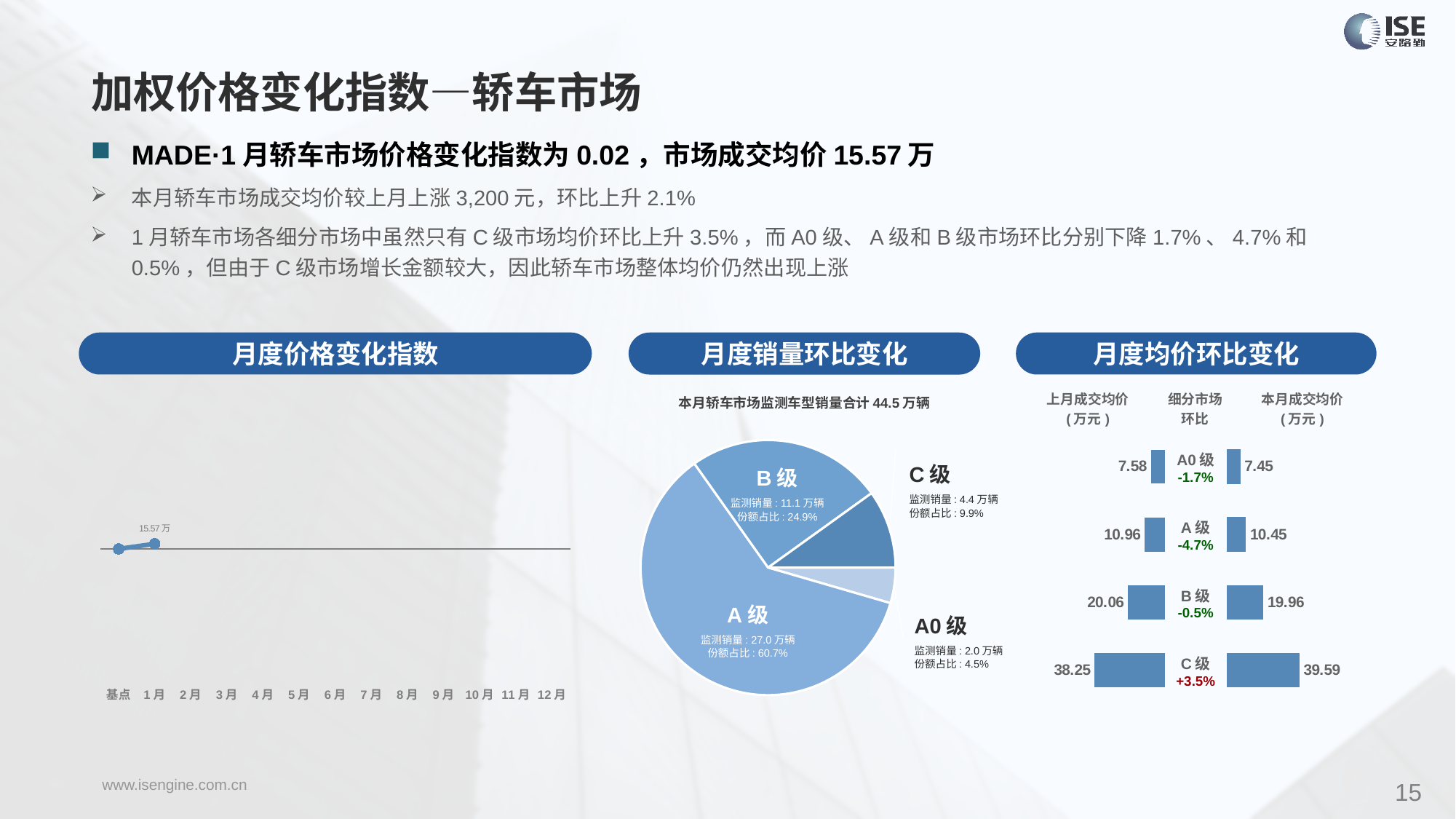

加权价格变化指数—轿车市场
MADE·1月轿车市场价格变化指数为0.02，市场成交均价15.57万
本月轿车市场成交均价较上月上涨3,200元，环比上升2.1%
1月轿车市场各细分市场中虽然只有C级市场均价环比上升3.5%，而A0级、A级和B级市场环比分别下降1.7%、4.7%和0.5%，但由于C级市场增长金额较大，因此轿车市场整体均价仍然出现上涨
月度价格变化指数

月度均价环比变化

月度销量环比变化

### Chart

| Category | Y2023 |
|---|---|
| 基点 | 0.0 |
| 1月 | 0.02 |
| 2月 | None |
| 3月 | None |
| 4月 | None |
| 5月 | None |
| 6月 | None |
| 7月 | None |
| 8月 | None |
| 9月 | None |
| 10月 | None |
| 11月 | None |
| 12月 | None |
本月轿车市场监测车型销量合计44.5万辆
| 上月成交均价 (万元) | 细分市场 环比 | 本月成交均价 (万元) |
| --- | --- | --- |

### Chart

| Category | 细分市场 |
|---|---|
| A0级 | 20019.0 |
| A级 | 269993.0 |
| B级 | 110736.0 |
| C级 | 44124.0 |
| A0级 -1.7% |
| --- |
| A级 -4.7% |
| B级 -0.5% |
| C级 +3.5% |

### Chart

| Category | 成交均价 |
|---|---|
| A0 | 7.58 |
| A | 10.96 |
| B | 20.06 |
| C | 38.25 |

### Chart

| Category | 金额 |
|---|---|
| A0 | 7.451767560817224 |
| A | 10.449908914675563 |
| B | 19.962617980602513 |
| C | 39.59081165578823 |
C级
监测销量: 4.4万辆
份额占比: 9.9%
B级
监测销量: 11.1万辆
份额占比: 24.9%
A级
监测销量: 27.0万辆
份额占比: 60.7%
A0级
监测销量: 2.0万辆
份额占比: 4.5%
15